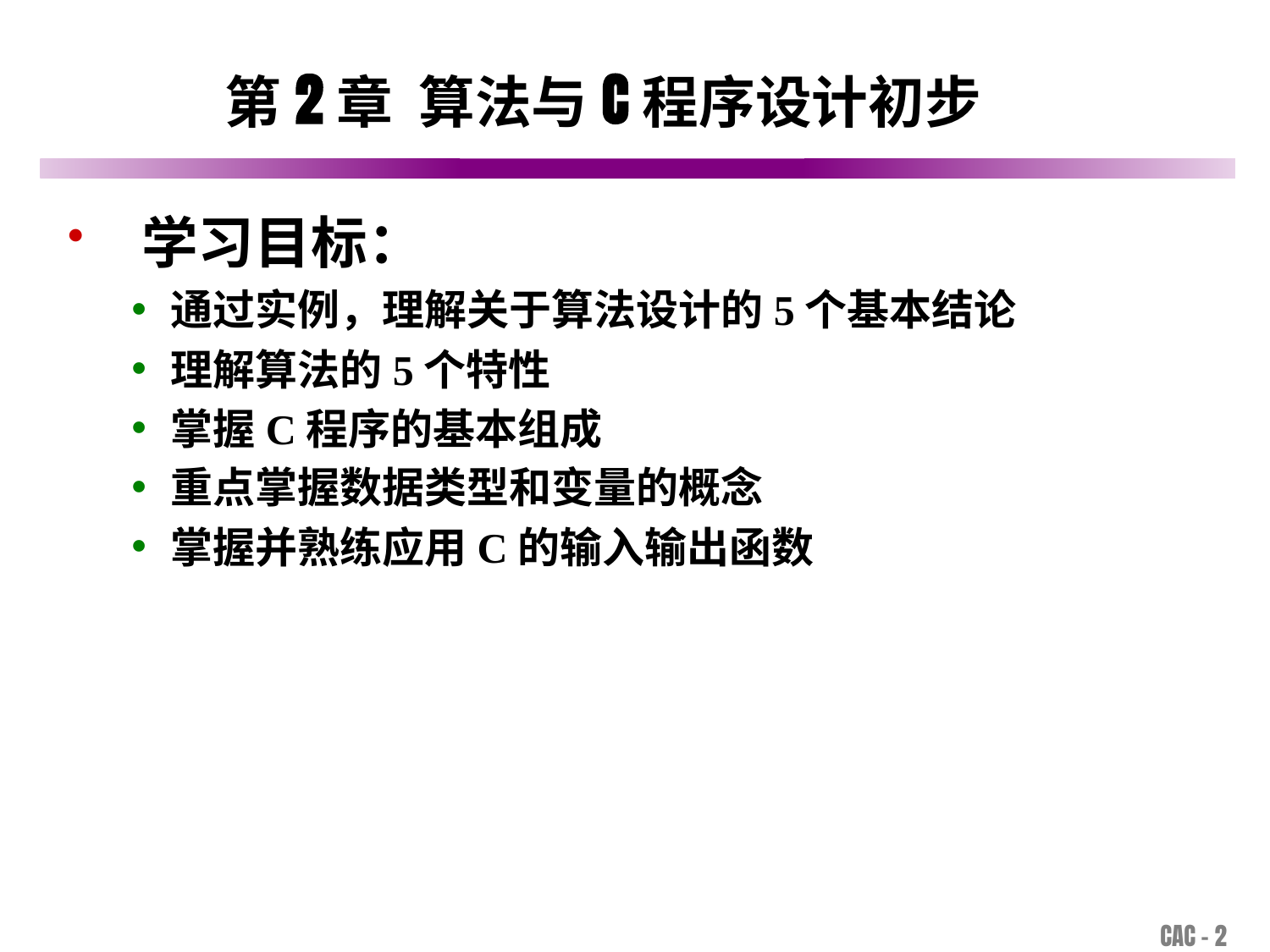

# 第2章  算法与C程序设计初步
 学习目标：
通过实例，理解关于算法设计的5个基本结论
理解算法的5个特性
掌握C程序的基本组成
重点掌握数据类型和变量的概念
掌握并熟练应用C的输入输出函数
2